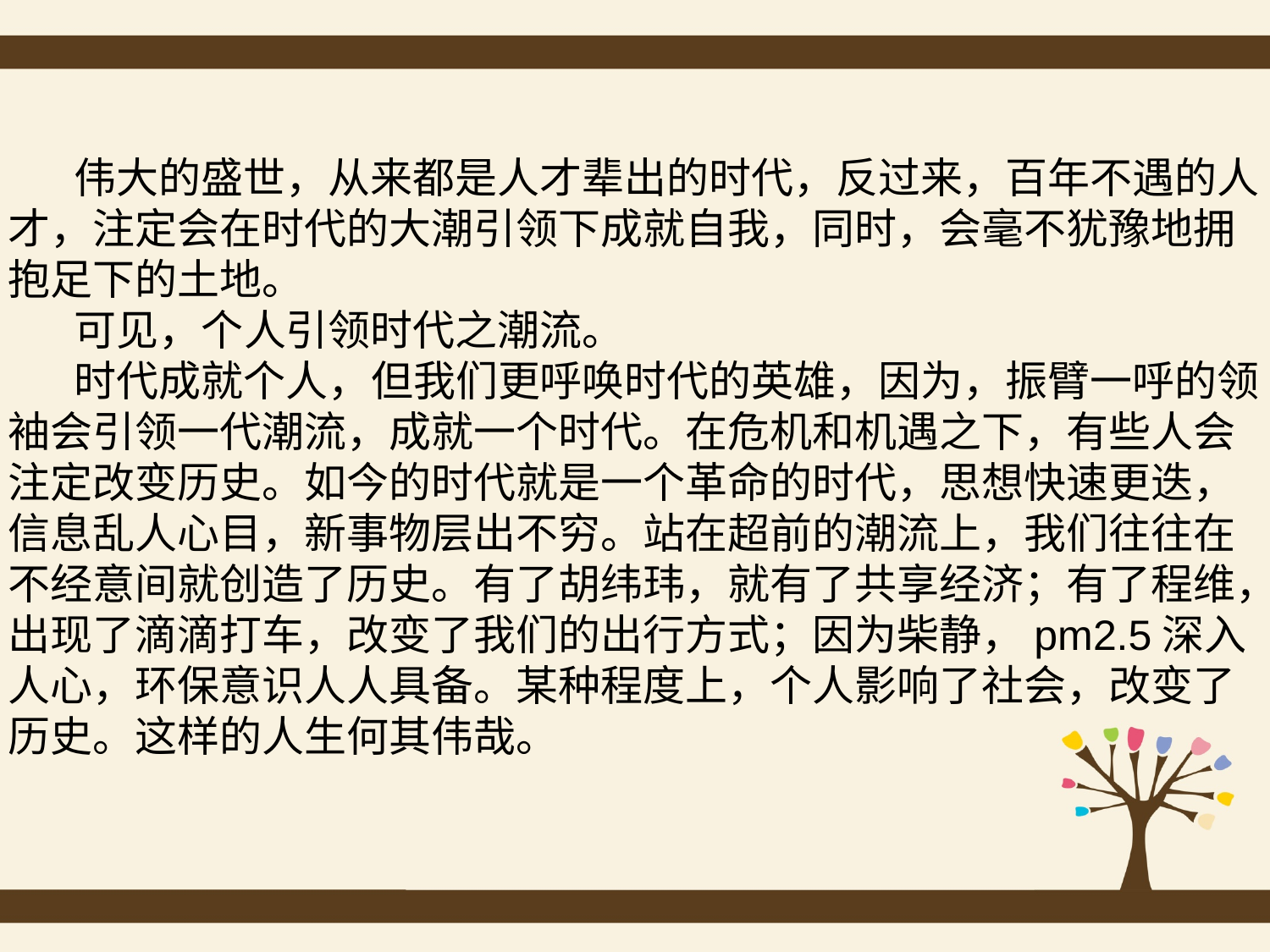

伟大的盛世，从来都是人才辈出的时代，反过来，百年不遇的人才，注定会在时代的大潮引领下成就自我，同时，会毫不犹豫地拥抱足下的土地。
  可见，个人引领时代之潮流。
  时代成就个人，但我们更呼唤时代的英雄，因为，振臂一呼的领袖会引领一代潮流，成就一个时代。在危机和机遇之下，有些人会注定改变历史。如今的时代就是一个革命的时代，思想快速更迭，信息乱人心目，新事物层出不穷。站在超前的潮流上，我们往往在不经意间就创造了历史。有了胡纬玮，就有了共享经济；有了程维，出现了滴滴打车，改变了我们的出行方式；因为柴静，pm2.5深入人心，环保意识人人具备。某种程度上，个人影响了社会，改变了历史。这样的人生何其伟哉。